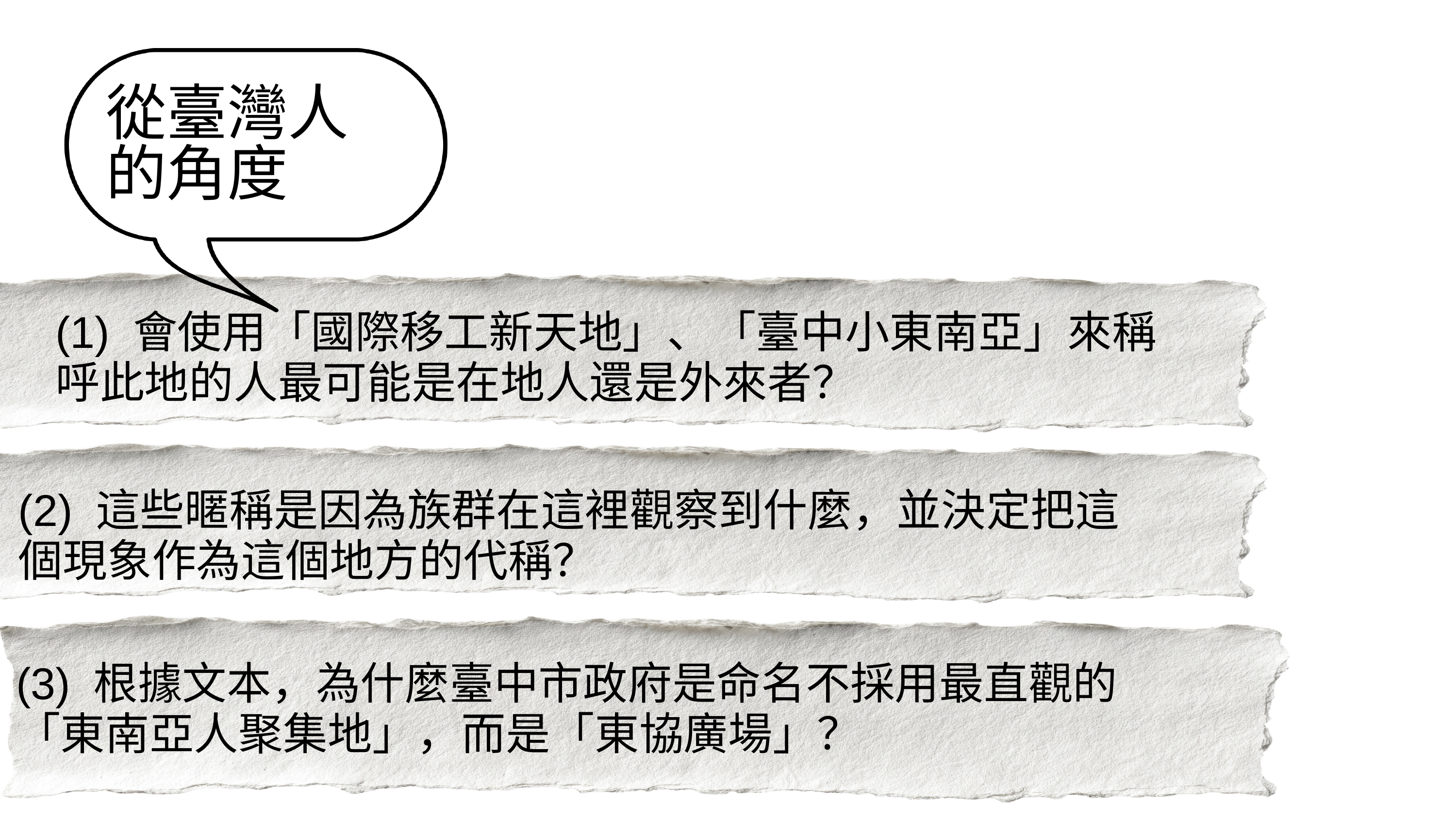

從臺灣人的角度

(1) 會使用「國際移工新天地」、「臺中小東南亞」來稱呼此地的人最可能是在地人還是外來者？

(2) 這些暱稱是因為族群在這裡觀察到什麼，並決定把這個現象作為這個地方的代稱？

(3) 根據文本，為什麼臺中市政府是命名不採用最直觀的「東南亞人聚集地」，而是「東協廣場」？